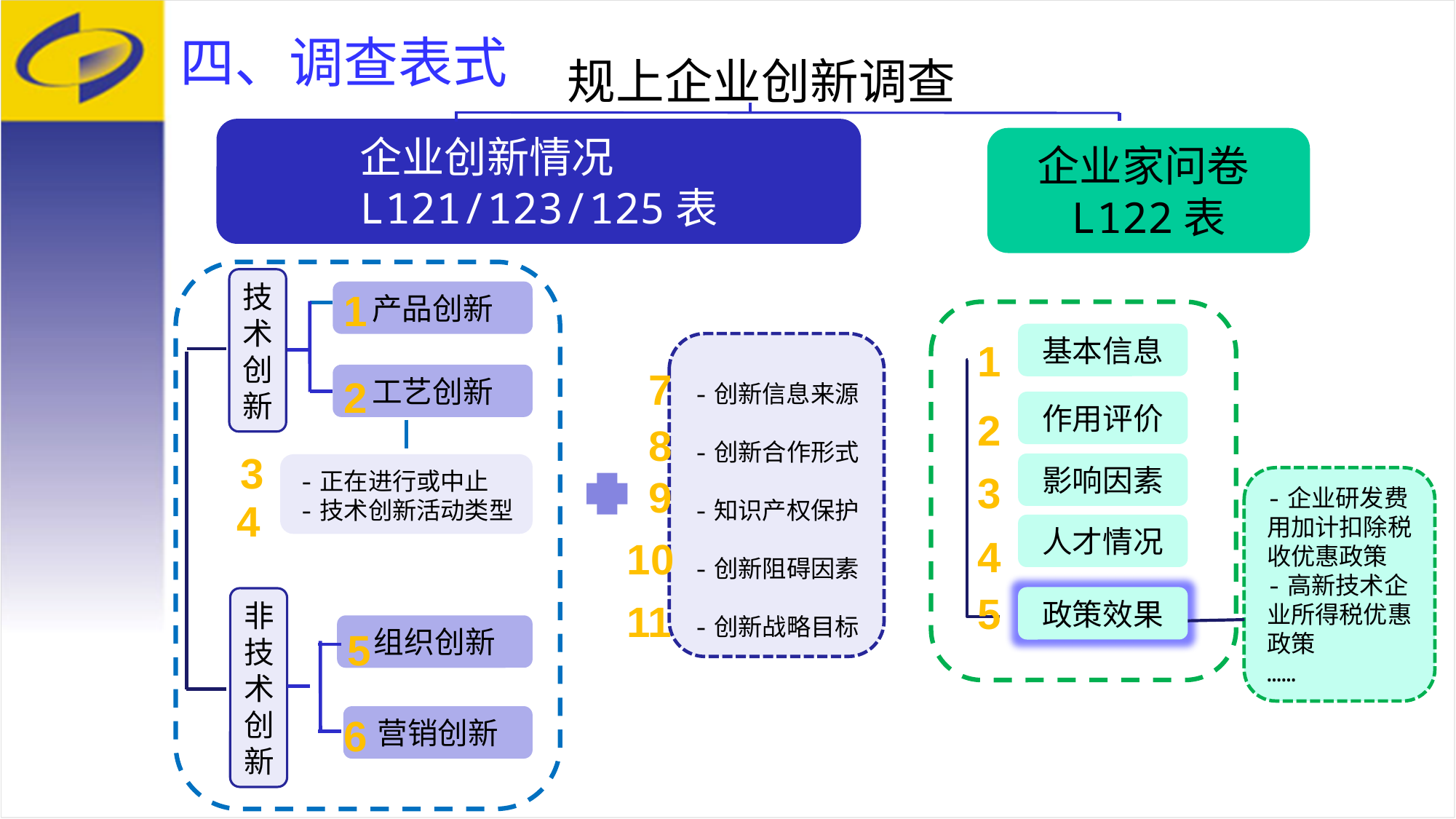

四、调查表式
规上企业创新调查
企业创新情况
L121/123/125表
企业家问卷L122表
技术创新
产品创新
工艺创新
-正在进行或中止
-技术创新活动类型
非技术创新
组织创新
营销创新
基本信息
作用评价
影响因素
政策效果
-创新信息来源
-创新合作形式
-知识产权保护
-创新阻碍因素
-创新战略目标

-企业研发费用加计扣除税收优惠政策
-高新技术企业所得税优惠政策
……

1

1
7
2
2
8
3
3
9
4
人才情况
4
10
5
11
5
6
13